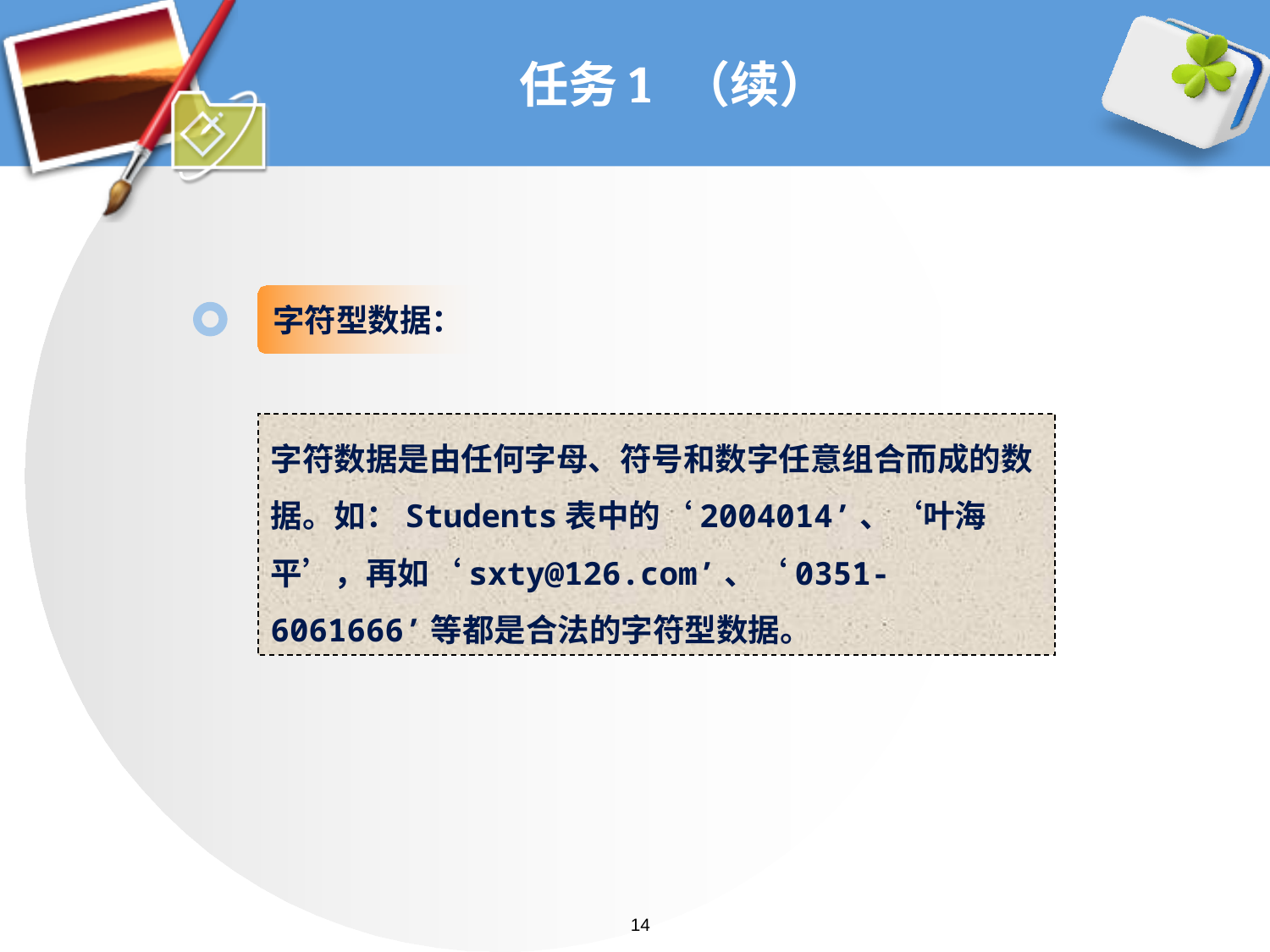

# 任务1  （续）
字符型数据：

字符数据是由任何字母、符号和数字任意组合而成的数据。如：Students表中的‘2004014’、‘叶海平’，再如‘sxty@126.com’、‘0351-6061666’等都是合法的字符型数据。
14